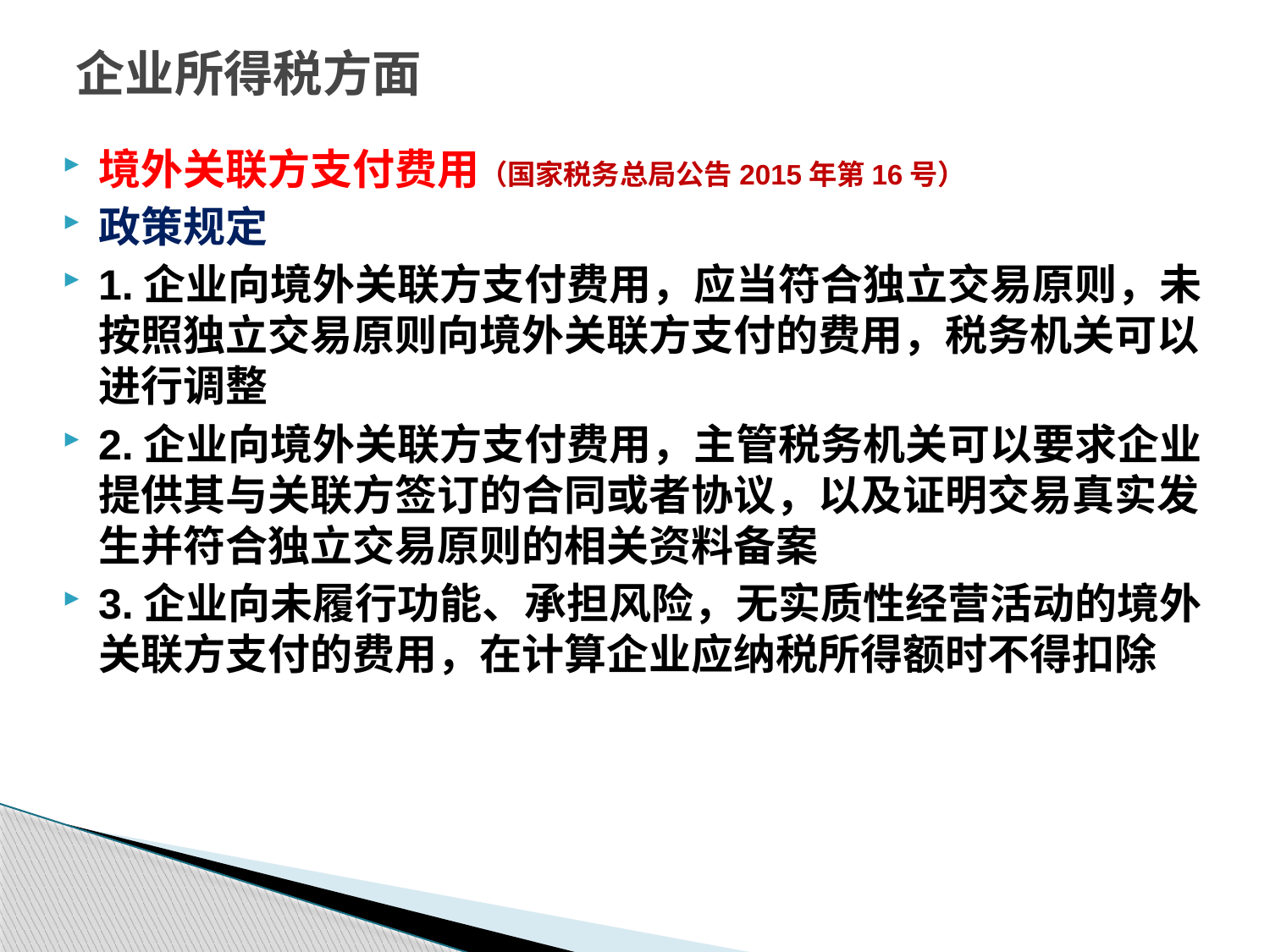

# 企业所得税方面
境外关联方支付费用（国家税务总局公告2015年第16号）
政策规定
1.企业向境外关联方支付费用，应当符合独立交易原则，未按照独立交易原则向境外关联方支付的费用，税务机关可以进行调整
2.企业向境外关联方支付费用，主管税务机关可以要求企业提供其与关联方签订的合同或者协议，以及证明交易真实发生并符合独立交易原则的相关资料备案
3.企业向未履行功能、承担风险，无实质性经营活动的境外关联方支付的费用，在计算企业应纳税所得额时不得扣除